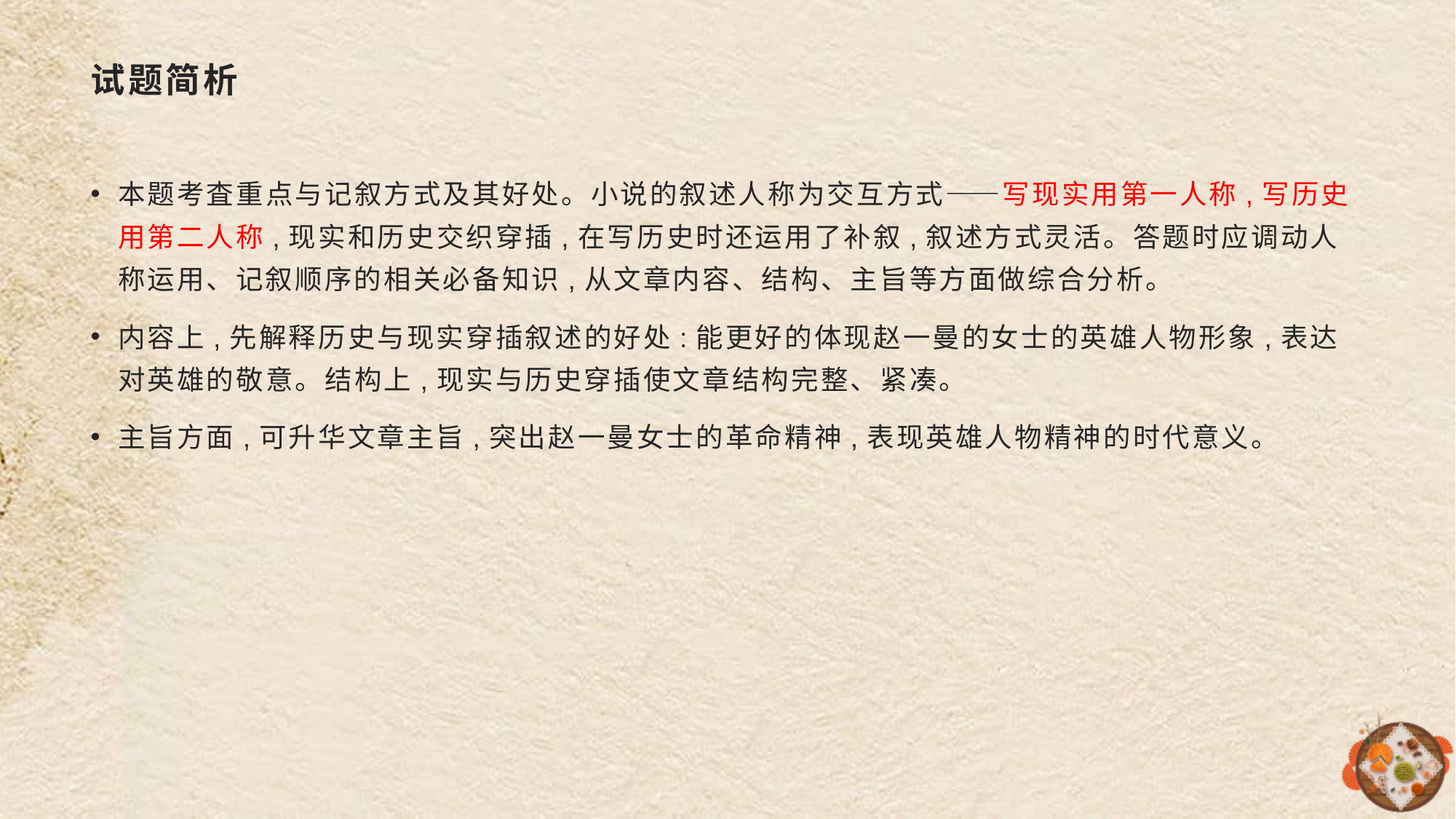

# 试题简析

本题考査重点与记叙方式及其好处。小说的叙述人称为交互方式——写现实用第一人称,写历史用第二人称,现实和历史交织穿插,在写历史时还运用了补叙,叙述方式灵活。答题时应调动人称运用、记叙顺序的相关必备知识,从文章内容、结构、主旨等方面做综合分析。
内容上,先解释历史与现实穿插叙述的好处:能更好的体现赵一曼的女士的英雄人物形象,表达对英雄的敬意。结构上,现实与历史穿插使文章结构完整、紧凑。
主旨方面,可升华文章主旨,突出赵一曼女士的革命精神,表现英雄人物精神的时代意义。